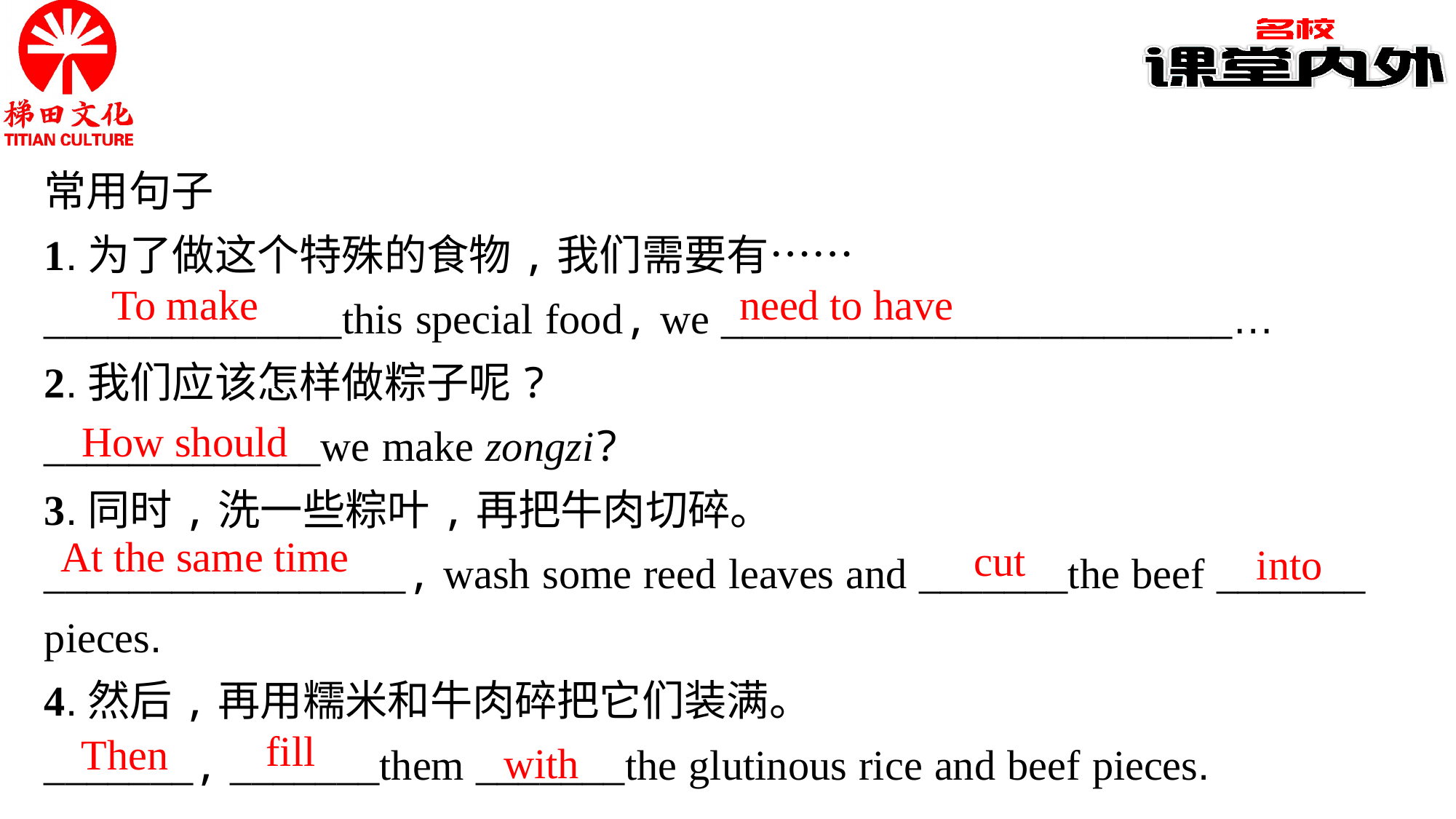

常用句子
1.为了做这个特殊的食物,我们需要有……
______________this special food, we ________________________…
2.我们应该怎样做粽子呢?
_____________we make zongzi?
3.同时,洗一些粽叶,再把牛肉切碎。
_________________, wash some reed leaves and _______the beef _______
pieces.
4.然后,再用糯米和牛肉碎把它们装满。
_______, _______them _______the glutinous rice and beef pieces.
To make
need to have
How should
At the same time
cut
 into
with
fill
Then